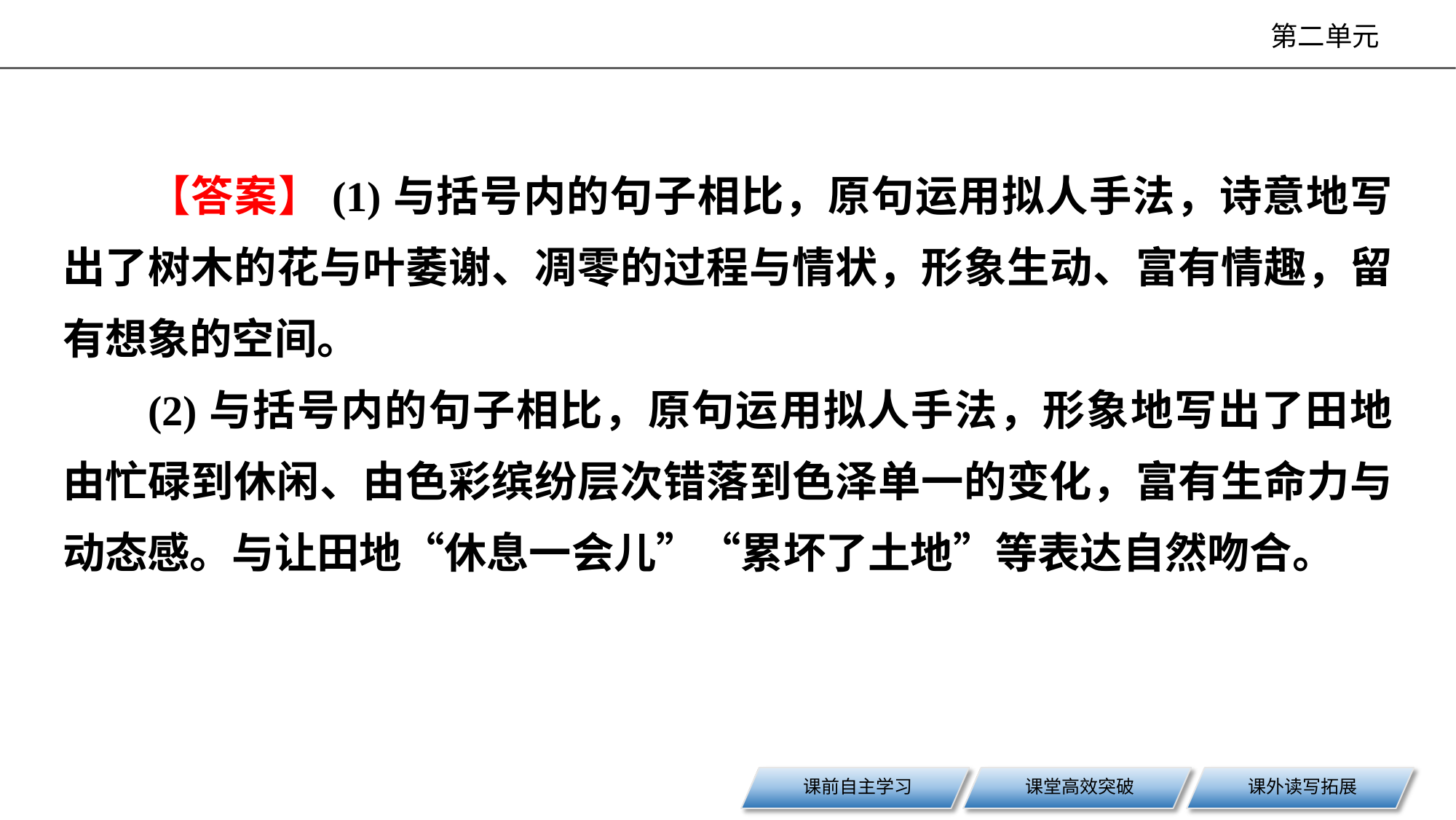

【答案】(1)与括号内的句子相比，原句运用拟人手法，诗意地写出了树木的花与叶萎谢、凋零的过程与情状，形象生动、富有情趣，留有想象的空间。
(2)与括号内的句子相比，原句运用拟人手法，形象地写出了田地由忙碌到休闲、由色彩缤纷层次错落到色泽单一的变化，富有生命力与动态感。与让田地“休息一会儿”“累坏了土地”等表达自然吻合。